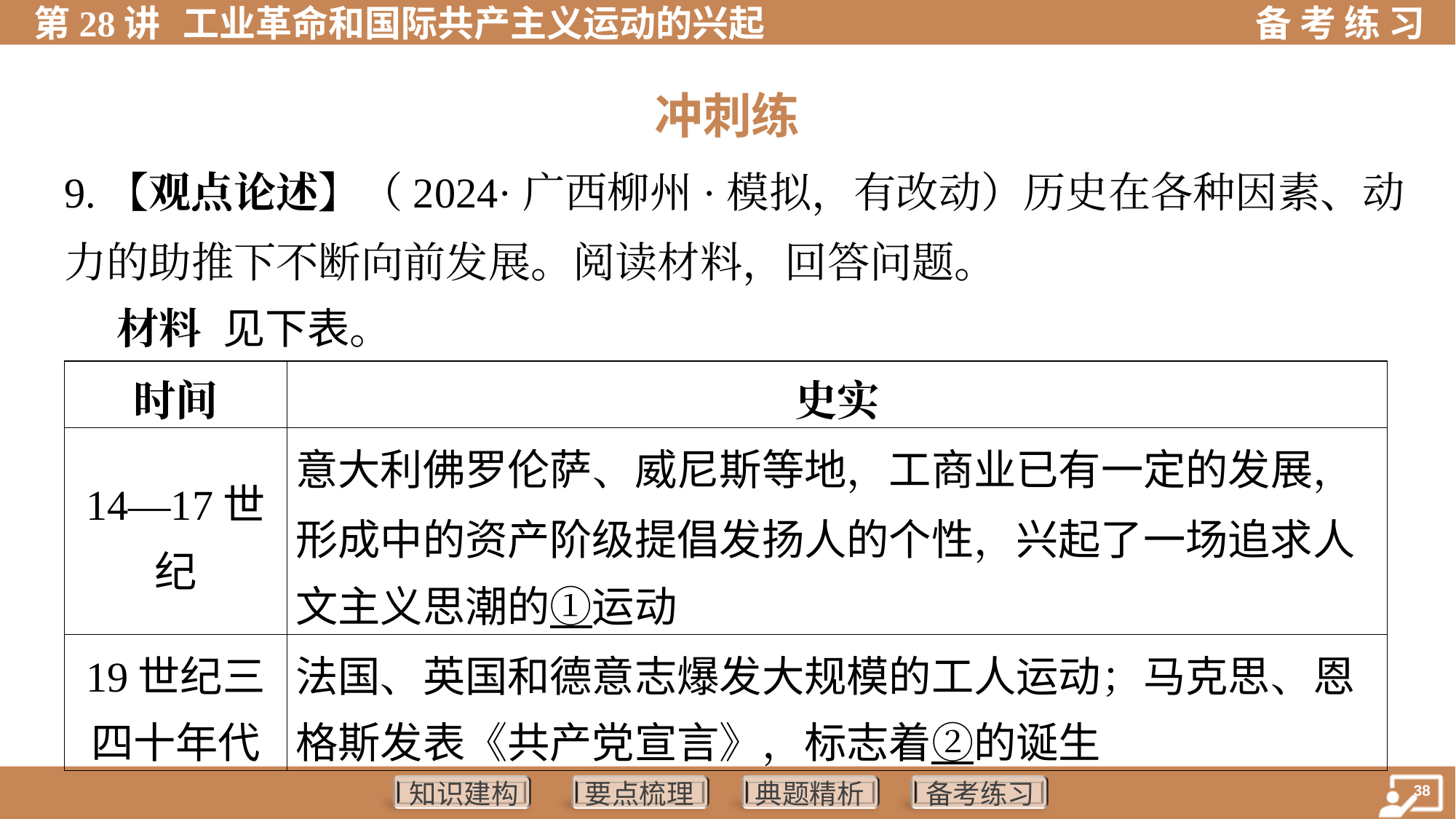

冲刺练
9.【观点论述】（2024·广西柳州·模拟，有改动）历史在各种因素、动
力的助推下不断向前发展。阅读材料，回答问题。
    材料  见下表。
| 时间 | 史实 |
| --- | --- |
| 14—17世 纪 | 意大利佛罗伦萨、威尼斯等地，工商业已有一定的发展， 形成中的资产阶级提倡发扬人的个性，兴起了一场追求人 文主义思潮的①运动 |
| 19世纪三 四十年代 | 法国、英国和德意志爆发大规模的工人运动；马克思、恩 格斯发表《共产党宣言》，标志着②的诞生 |